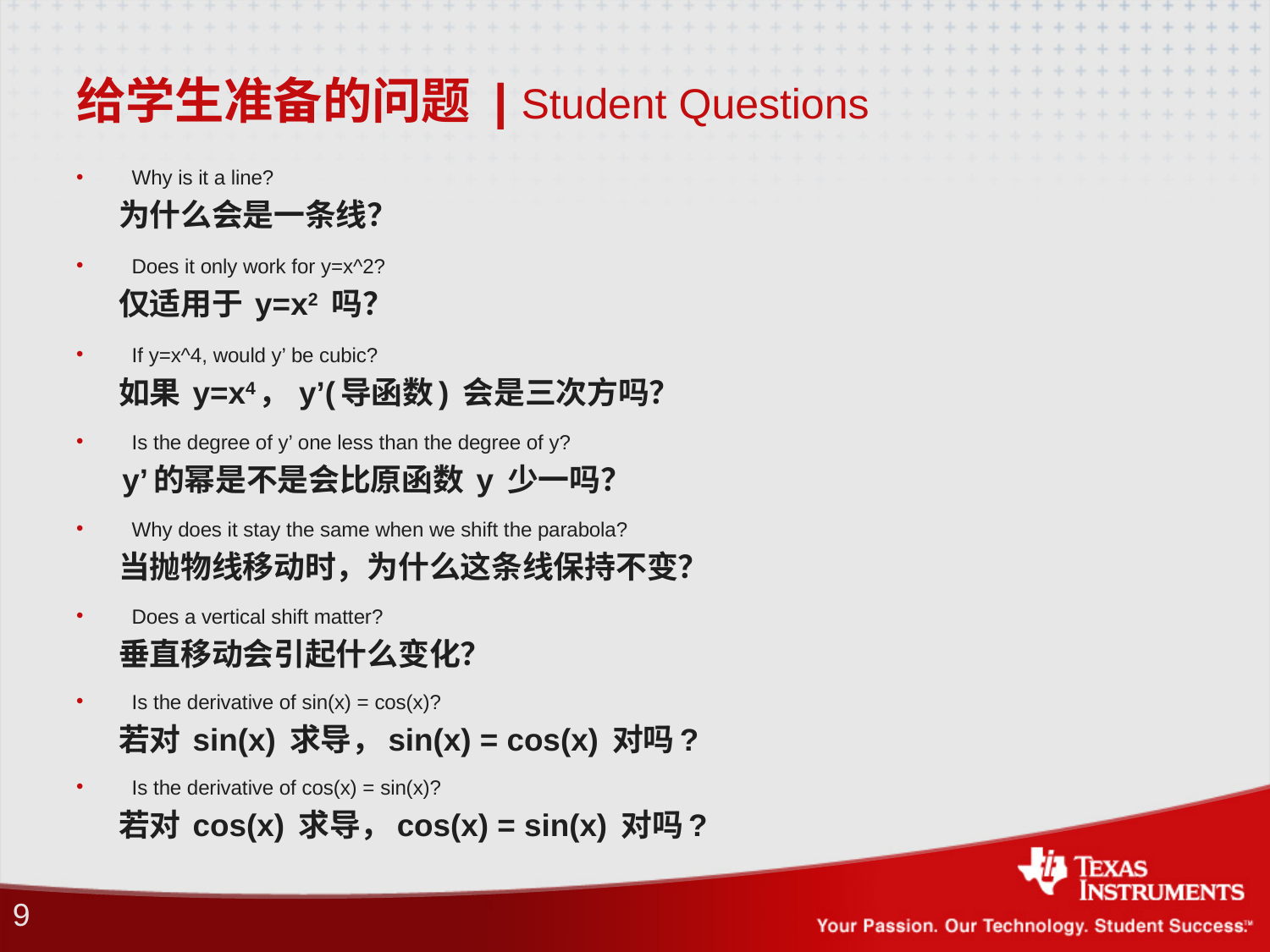

# 给学生准备的问题 | Student Questions
Why is it a line?
       为什么会是一条线？

Does it only work for y=x^2?
       仅适用于 y=x2 吗？

If y=x^4, would y’ be cubic?
       如果 y=x4， y’(导函数) 会是三次方吗？

Is the degree of y’ one less than the degree of y?
       y’的幂是不是会比原函数 y 少一吗？

Why does it stay the same when we shift the parabola?
       当抛物线移动时，为什么这条线保持不变？

Does a vertical shift matter?
       垂直移动会引起什么变化？

Is the derivative of sin(x) = cos(x)?
       若对 sin(x) 求导，sin(x) = cos(x) 对吗?

Is the derivative of cos(x) = sin(x)?
       若对 cos(x) 求导，cos(x) = sin(x) 对吗?